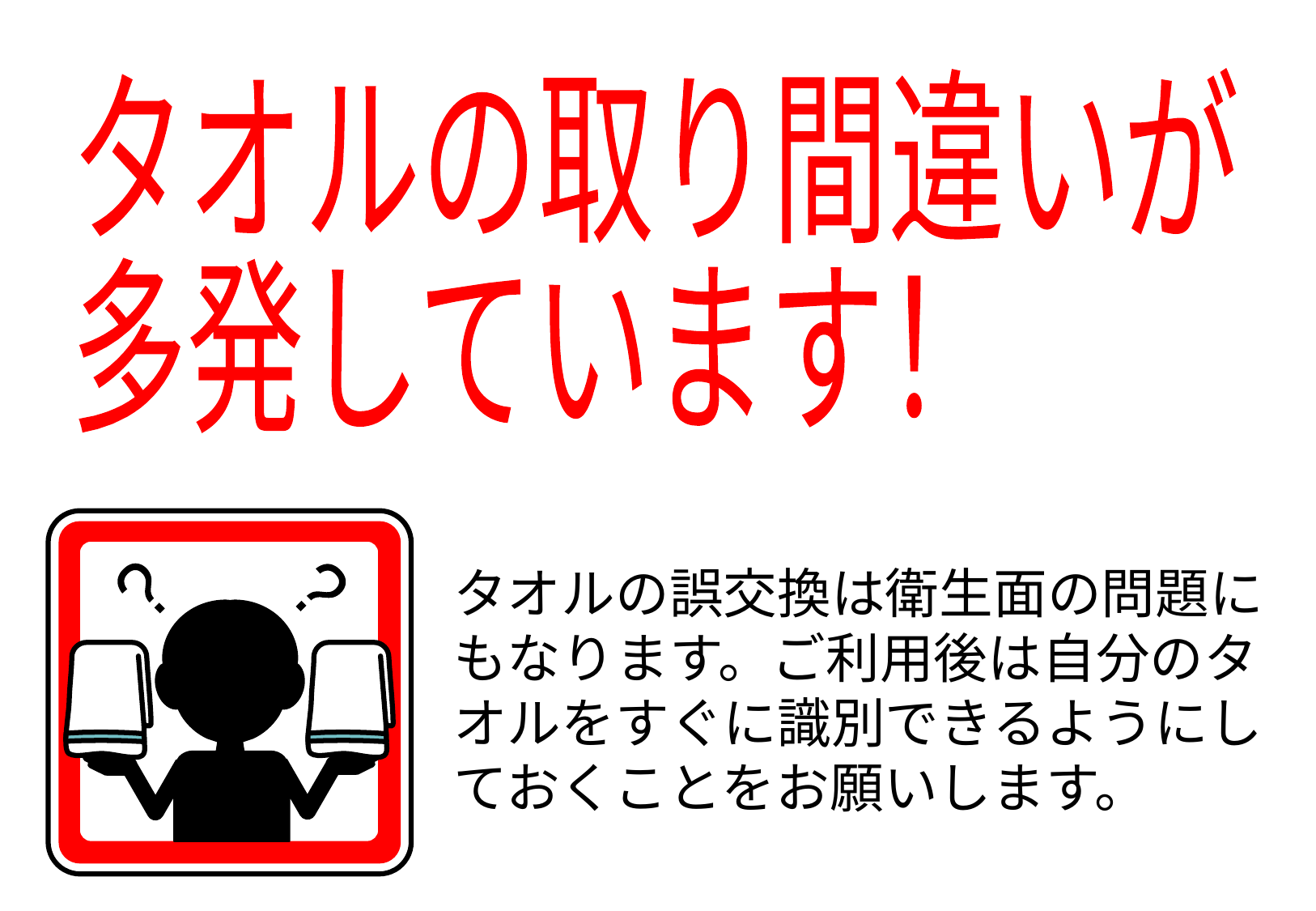

タオルの取り間違いが
多発しています！

?
?

タオルの誤交換は衛生面の問題にもなります。ご利用後は自分のタオルをすぐに識別できるようにしておくことをお願いします。